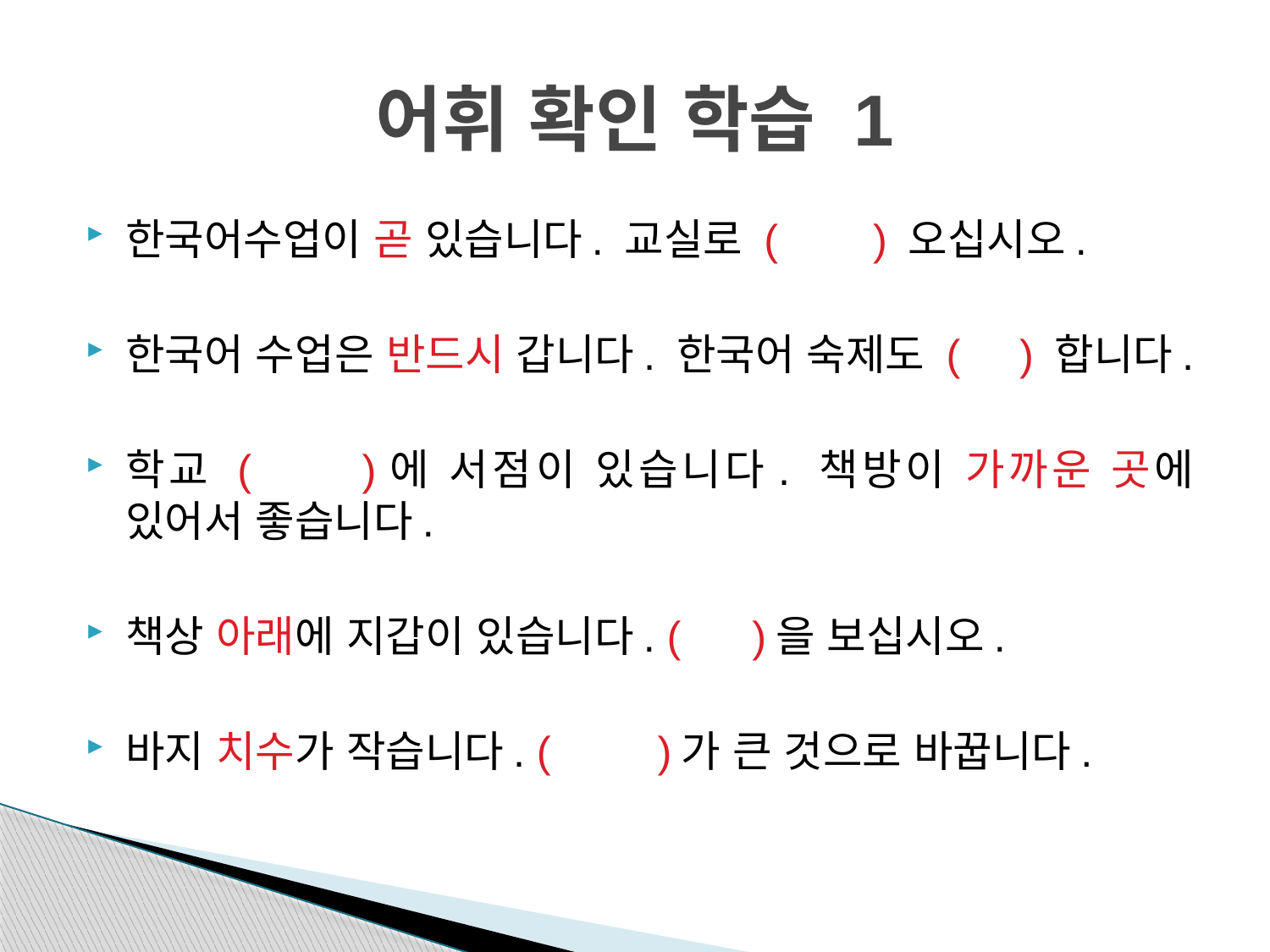

# 어휘 확인 학습 1
한국어수업이 곧 있습니다. 교실로 (        ) 오십시오.

한국어 수업은 반드시 갑니다. 한국어 숙제도 (     ) 합니다.

학교 (       )에 서점이 있습니다. 책방이 가까운 곳에 있어서 좋습니다.

책상 아래에 지갑이 있습니다. (      )을 보십시오.

바지 치수가 작습니다. (         )가 큰 것으로 바꿉니다.